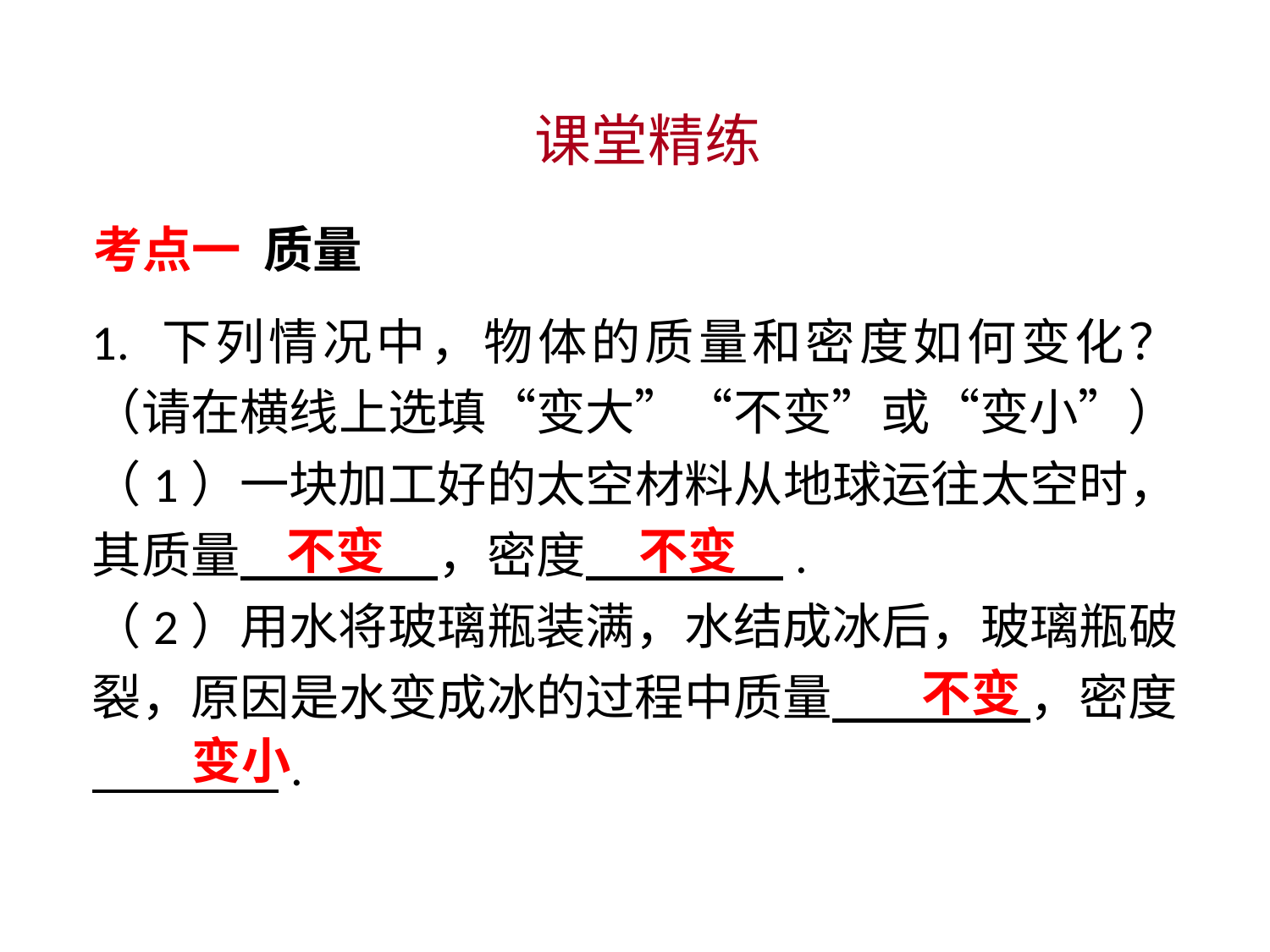

课堂精练
考点一  质量
1. 下列情况中，物体的质量和密度如何变化？（请在横线上选填“变大”“不变”或“变小”）
（1）一块加工好的太空材料从地球运往太空时，其质量     　    　，密度     　    　.
（2）用水将玻璃瓶装满，水结成冰后，玻璃瓶破裂，原因是水变成冰的过程中质量     　    　，密度     　    　.
不变
不变
不变
变小